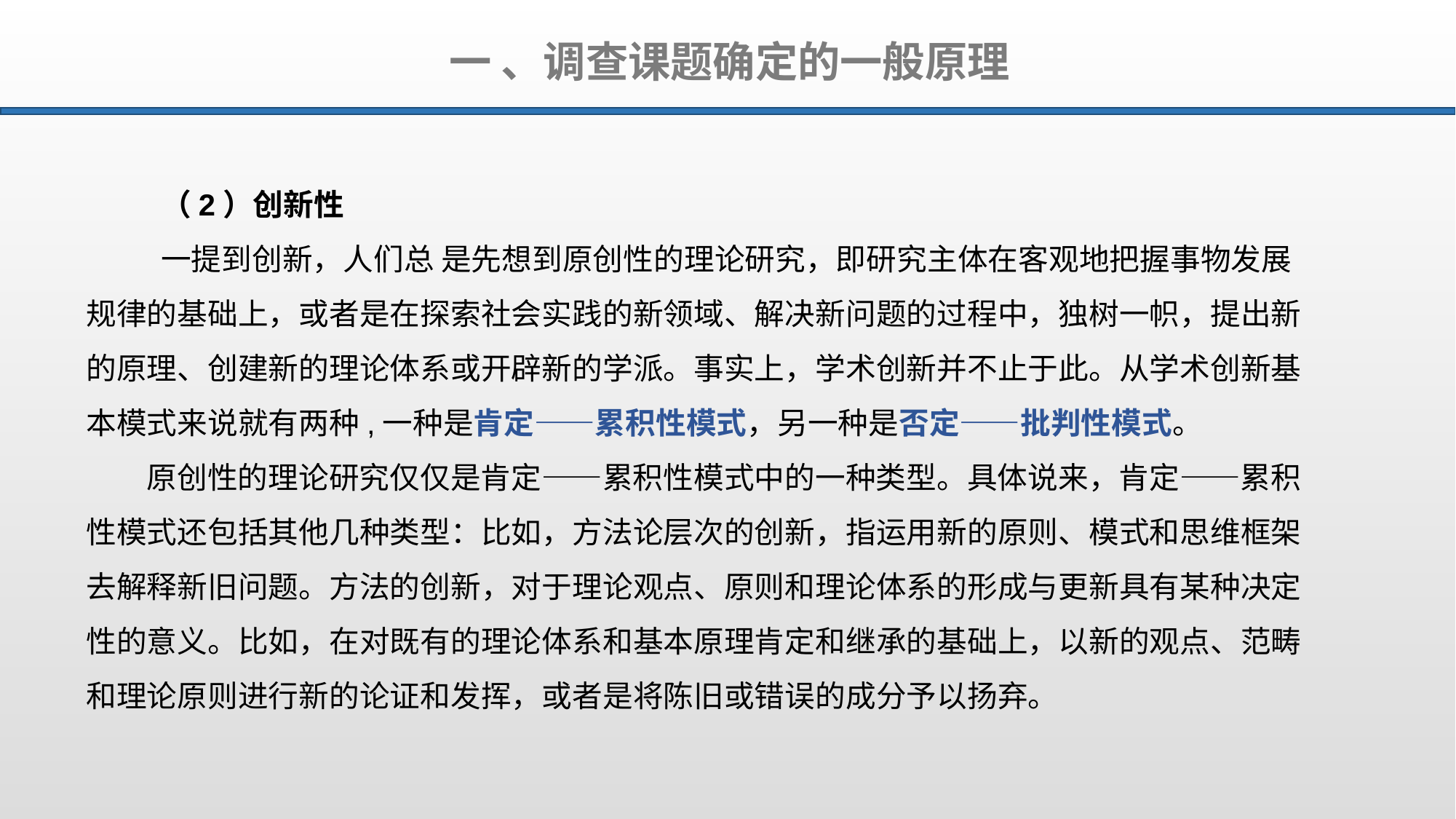

一 、调查课题确定的一般原理

 （2）创新性
 一提到创新，人们总 是先想到原创性的理论研究，即研究主体在客观地把握事物发展规律的基础上，或者是在探索社会实践的新领域、解决新问题的过程中，独树一帜，提出新的原理、创建新的理论体系或开辟新的学派。事实上，学术创新并不止于此。从学术创新基本模式来说就有两种,一种是肯定——累积性模式，另一种是否定——批判性模式。
原创性的理论研究仅仅是肯定——累积性模式中的一种类型。具体说来，肯定——累积性模式还包括其他几种类型：比如，方法论层次的创新，指运用新的原则、模式和思维框架去解释新旧问题。方法的创新，对于理论观点、原则和理论体系的形成与更新具有某种决定性的意义。比如，在对既有的理论体系和基本原理肯定和继承的基础上，以新的观点、范畴和理论原则进行新的论证和发挥，或者是将陈旧或错误的成分予以扬弃。